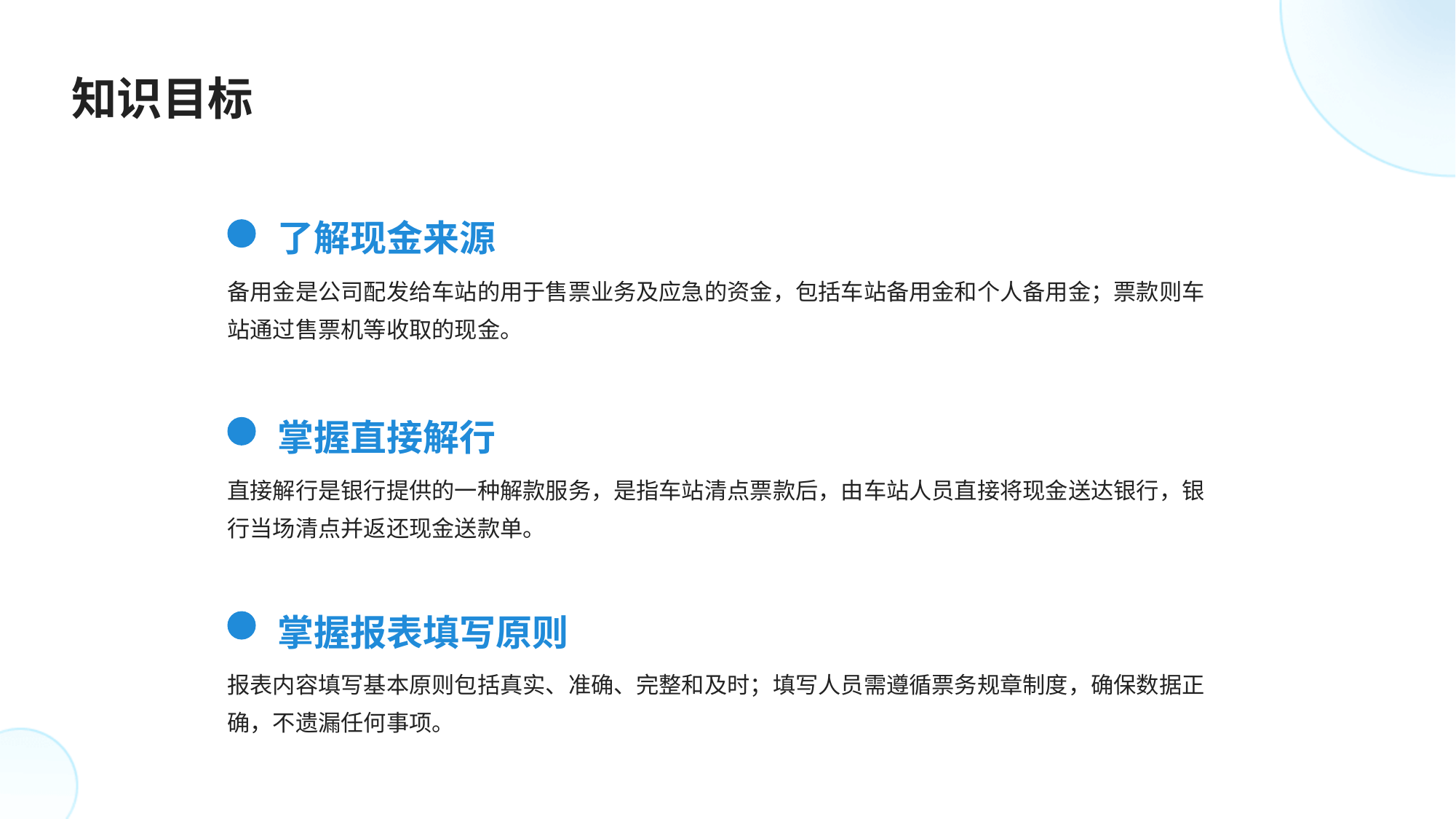

知识目标
了解现金来源

备用金是公司配发给车站的用于售票业务及应急的资金，包括车站备用金和个人备用金；票款则车站通过售票机等收取的现金。
掌握直接解行

直接解行是银行提供的一种解款服务，是指车站清点票款后，由车站人员直接将现金送达银行，银行当场清点并返还现金送款单。
掌握报表填写原则

报表内容填写基本原则包括真实、准确、完整和及时；填写人员需遵循票务规章制度，确保数据正确，不遗漏任何事项。